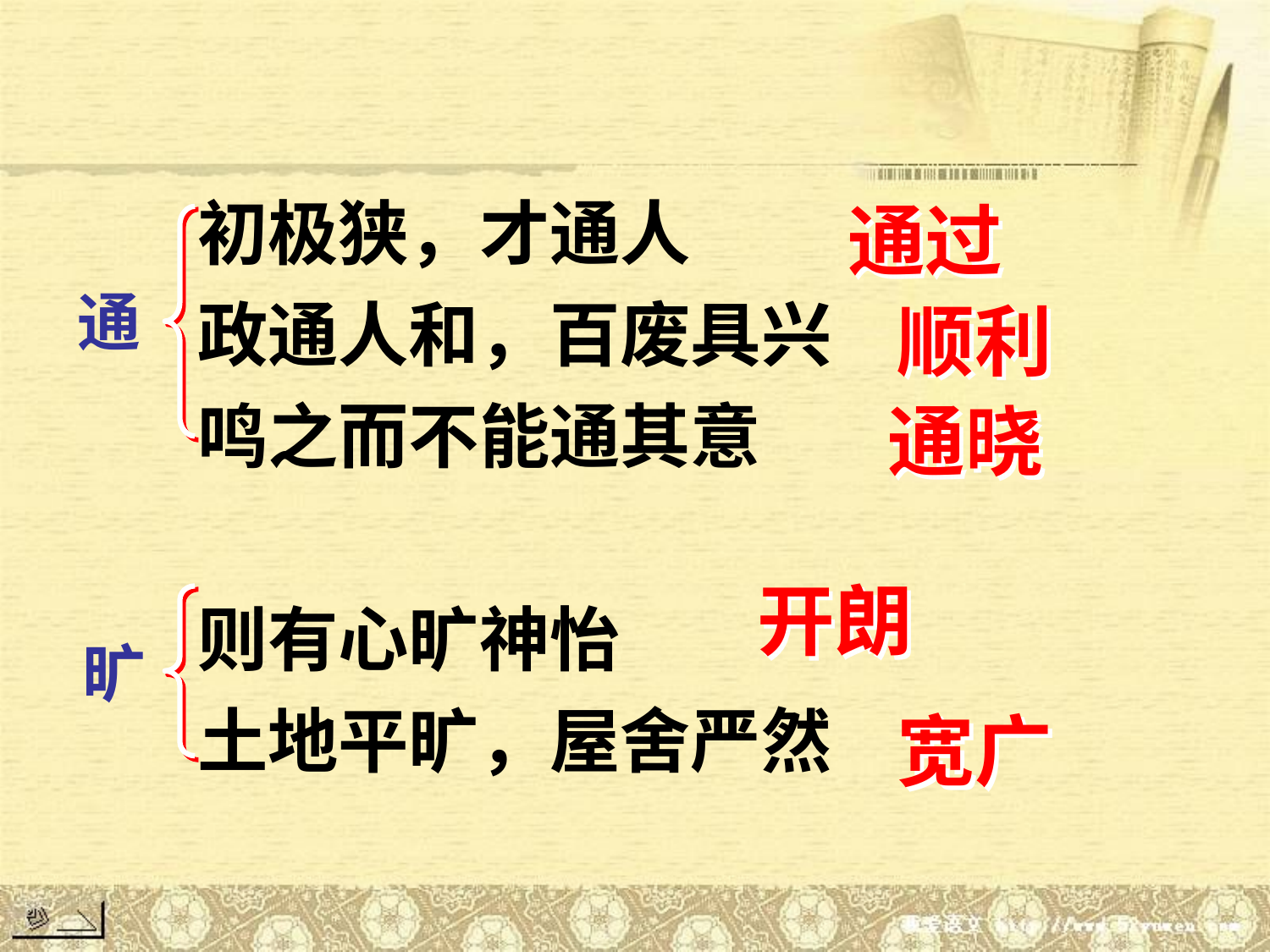

初极狭，才通人
政通人和，百废具兴
鸣之而不能通其意

则有心旷神怡
土地平旷，屋舍严然
通过

通
顺利
通晓
开朗

旷
宽广